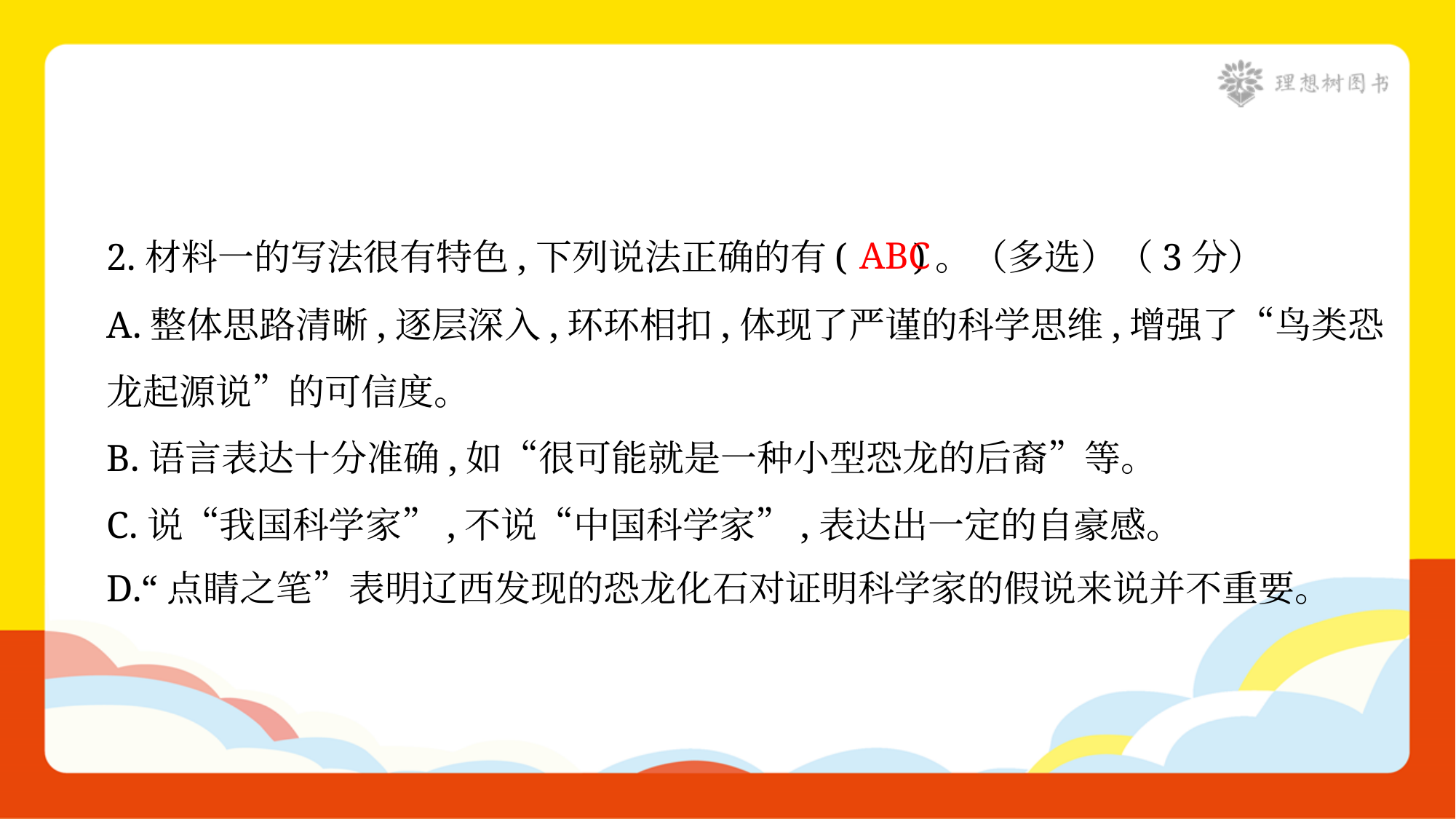

ABC
2.材料一的写法很有特色,下列说法正确的有(       )。（多选）（3分）
A.整体思路清晰,逐层深入,环环相扣,体现了严谨的科学思维,增强了“鸟类恐
龙起源说”的可信度。
B.语言表达十分准确,如“很可能就是一种小型恐龙的后裔”等。
C.说“我国科学家”,不说“中国科学家”,表达出一定的自豪感。
D.“点睛之笔”表明辽西发现的恐龙化石对证明科学家的假说来说并不重要。